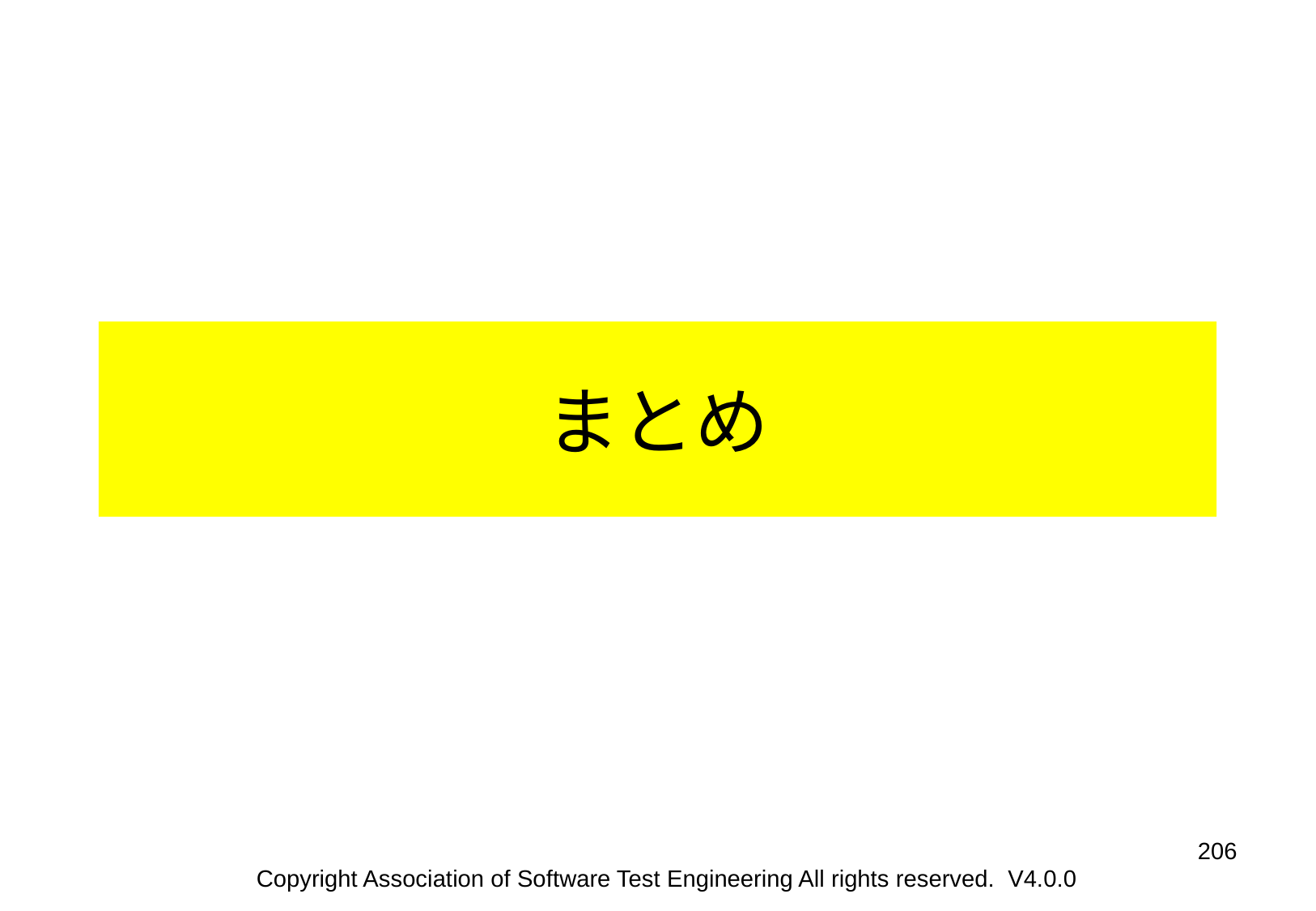

まとめ
206
Copyright Association of Software Test Engineering All rights reserved.  V4.0.0